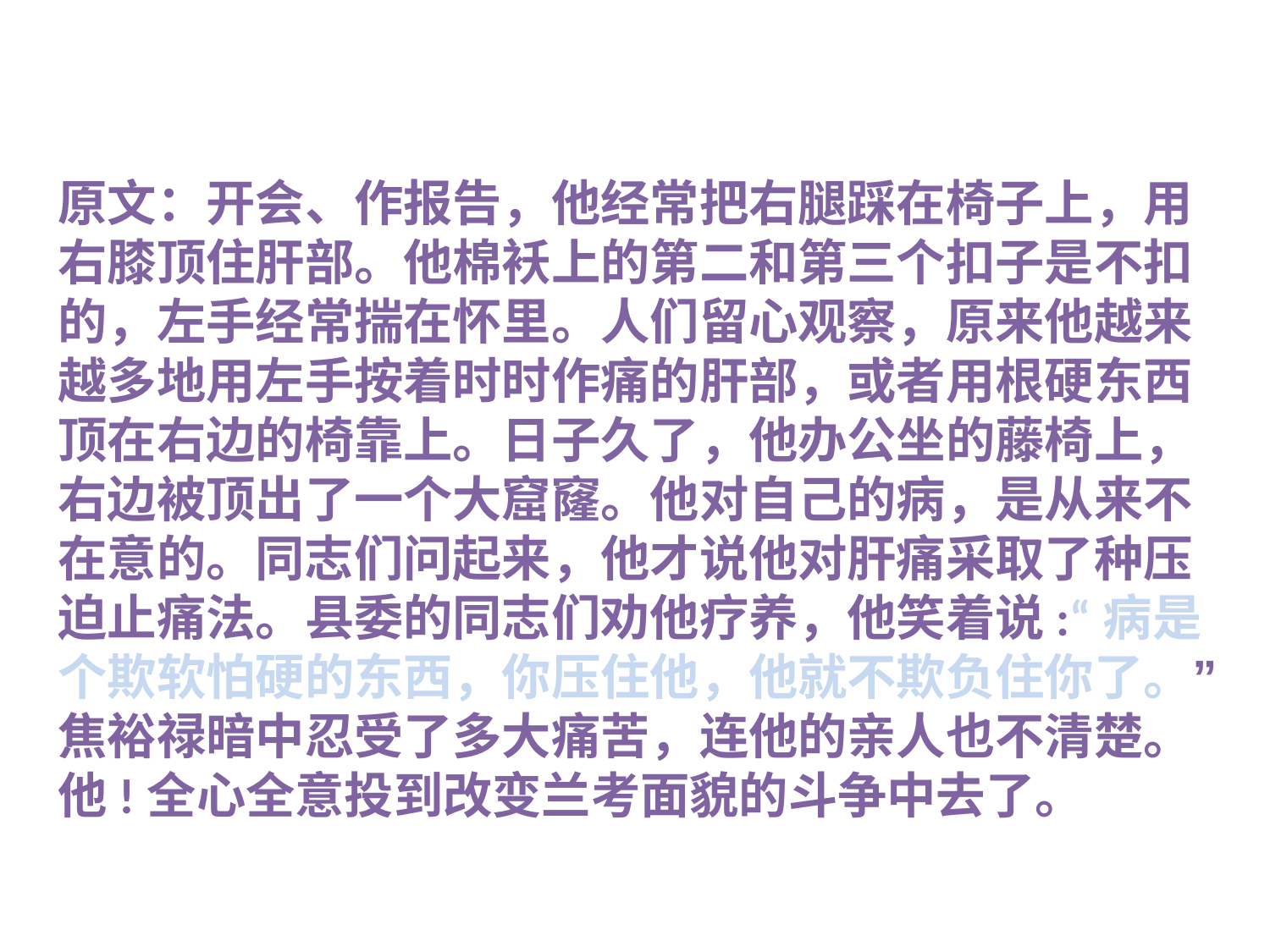

原文：开会、作报告，他经常把右腿踩在椅子上，用右膝顶住肝部。他棉袄上的第二和第三个扣子是不扣的，左手经常揣在怀里。人们留心观察，原来他越来越多地用左手按着时时作痛的肝部，或者用根硬东西顶在右边的椅靠上。日子久了，他办公坐的藤椅上，右边被顶出了一个大窟窿。他对自己的病，是从来不在意的。同志们问起来，他才说他对肝痛采取了种压迫止痛法。县委的同志们劝他疗养，他笑着说:“病是个欺软怕硬的东西，你压住他，他就不欺负住你了。”焦裕禄暗中忍受了多大痛苦，连他的亲人也不清楚。他!全心全意投到改变兰考面貌的斗争中去了。